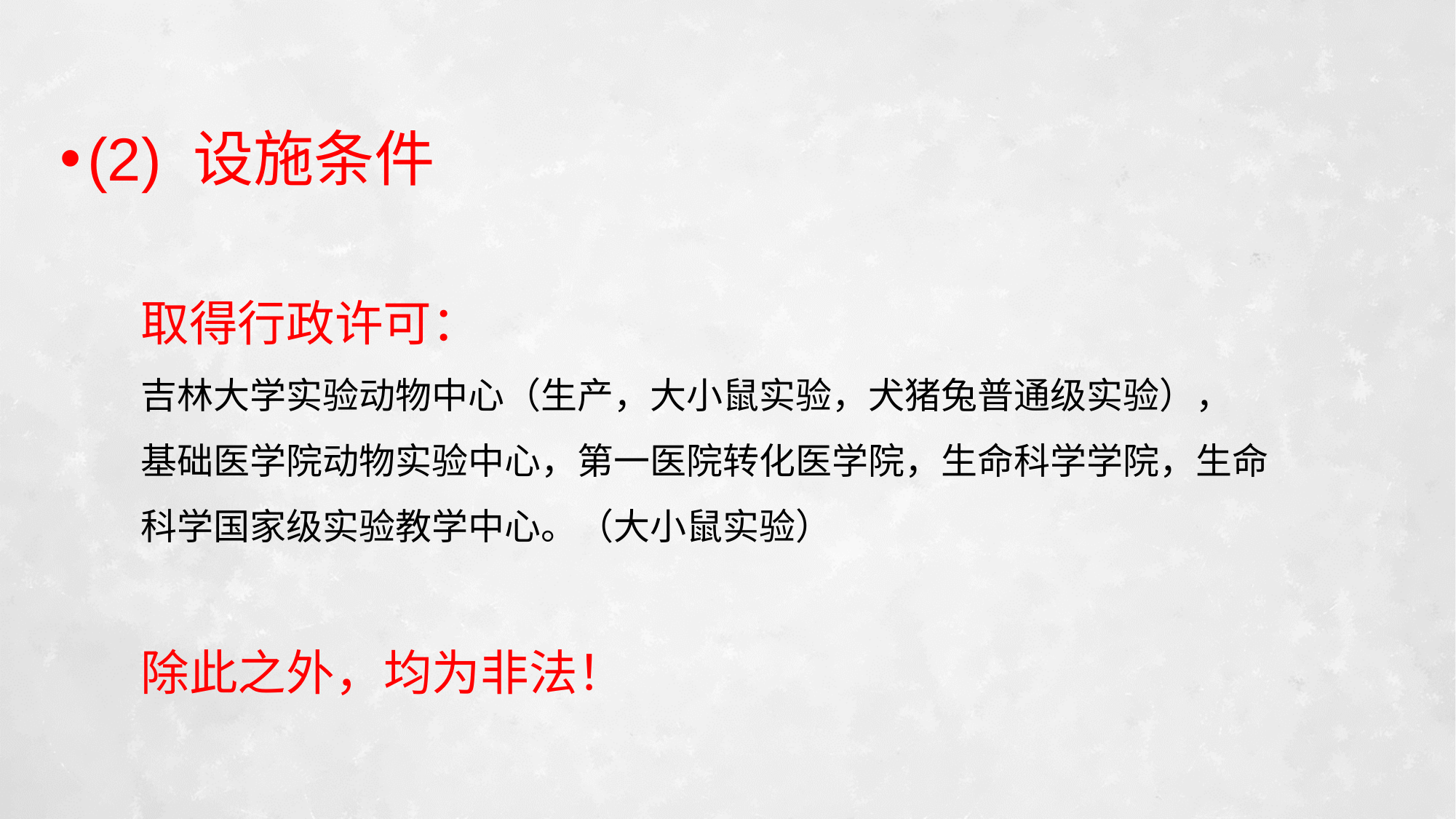

(2) 设施条件
取得行政许可：
吉林大学实验动物中心（生产，大小鼠实验，犬猪兔普通级实验），
基础医学院动物实验中心，第一医院转化医学院，生命科学学院，生命科学国家级实验教学中心。（大小鼠实验）

除此之外，均为非法！